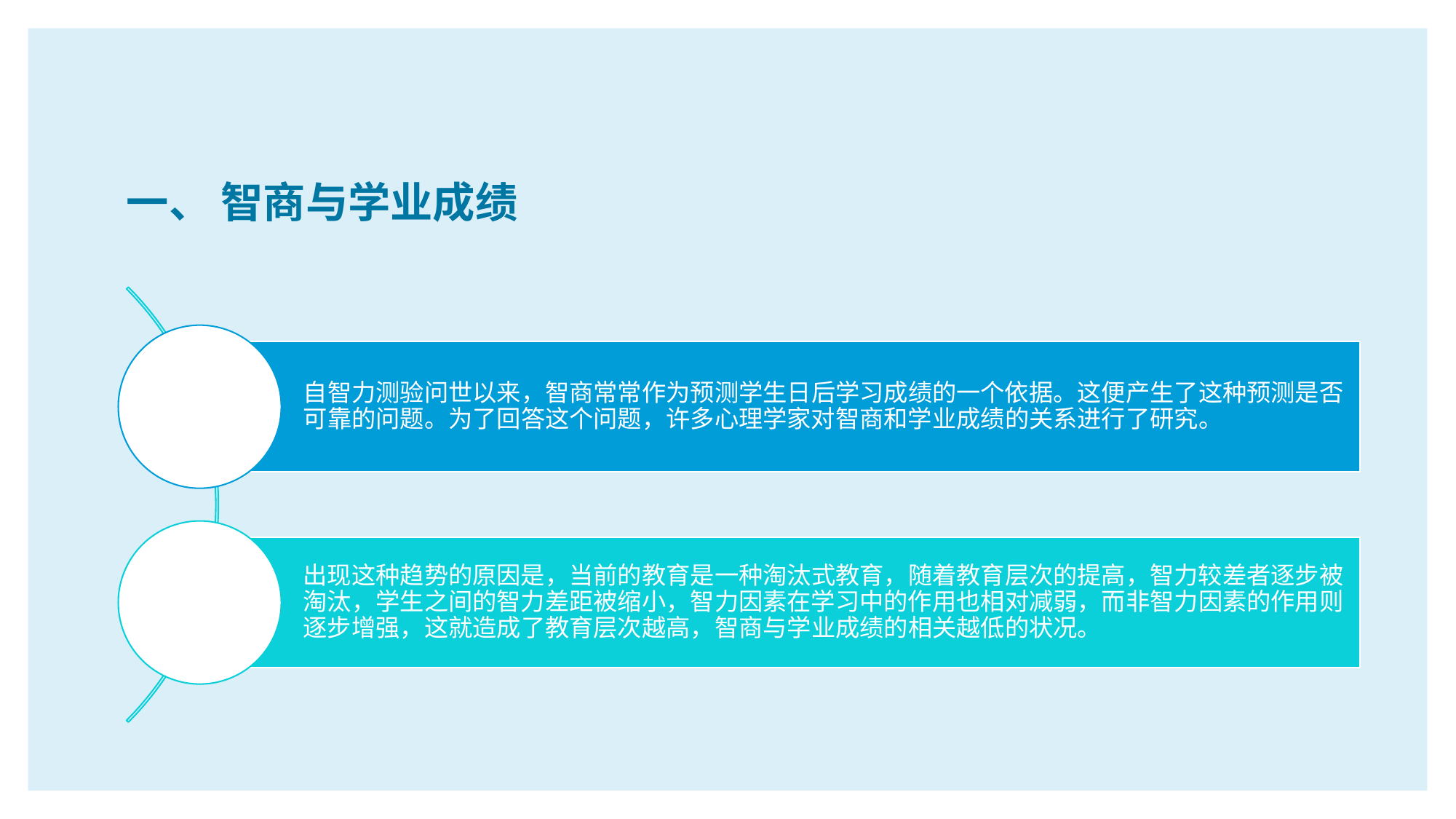

一、 智商与学业成绩

自智力测验问世以来，智商常常作为预测学生日后学习成绩的一个依据。这便产生了这种预测是否可靠的问题。为了回答这个问题，许多心理学家对智商和学业成绩的关系进行了研究。
出现这种趋势的原因是，当前的教育是一种淘汰式教育，随着教育层次的提高，智力较差者逐步被淘汰，学生之间的智力差距被缩小，智力因素在学习中的作用也相对减弱，而非智力因素的作用则逐步增强，这就造成了教育层次越高，智商与学业成绩的相关越低的状况。